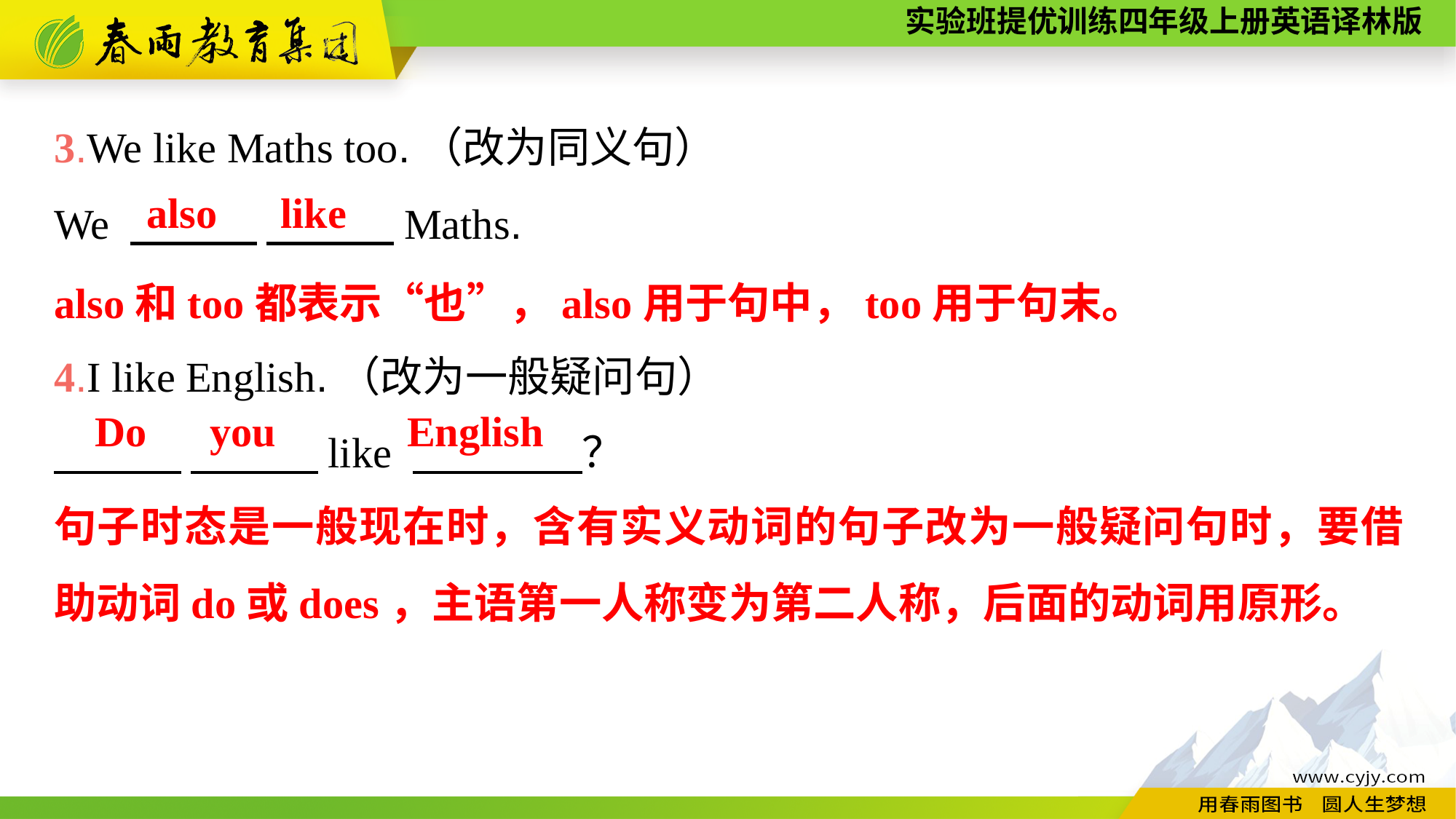

3.We like Maths too.（改为同义句）
We 　　　 　　　Maths.

4.I like English.（改为一般疑问句）
　　　 　　　like 　　　　？
also      like
also和too都表示“也”，also用于句中，too用于句末。
Do      you
English
句子时态是一般现在时，含有实义动词的句子改为一般疑问句时，要借助动词do或does，主语第一人称变为第二人称，后面的动词用原形。